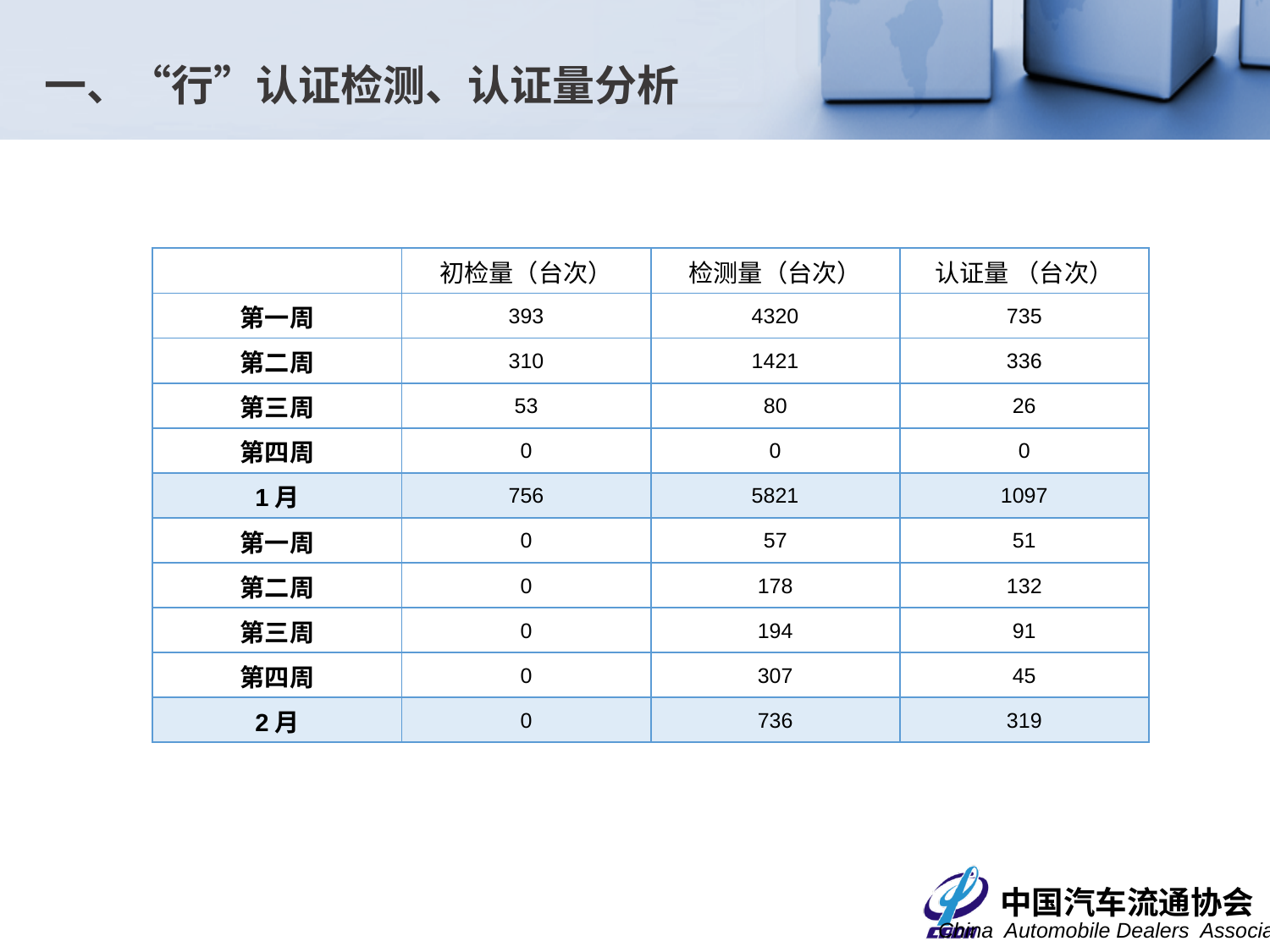

一、“行”认证检测、认证量分析
|  | 初检量（台次） | 检测量（台次） | 认证量 （台次） |
| --- | --- | --- | --- |
| 第一周 | 393 | 4320 | 735 |
| 第二周 | 310 | 1421 | 336 |
| 第三周 | 53 | 80 | 26 |
| 第四周 | 0 | 0 | 0 |
| 1月 | 756 | 5821 | 1097 |
| 第一周 | 0 | 57 | 51 |
| 第二周 | 0 | 178 | 132 |
| 第三周 | 0 | 194 | 91 |
| 第四周 | 0 | 307 | 45 |
| 2月 | 0 | 736 | 319 |